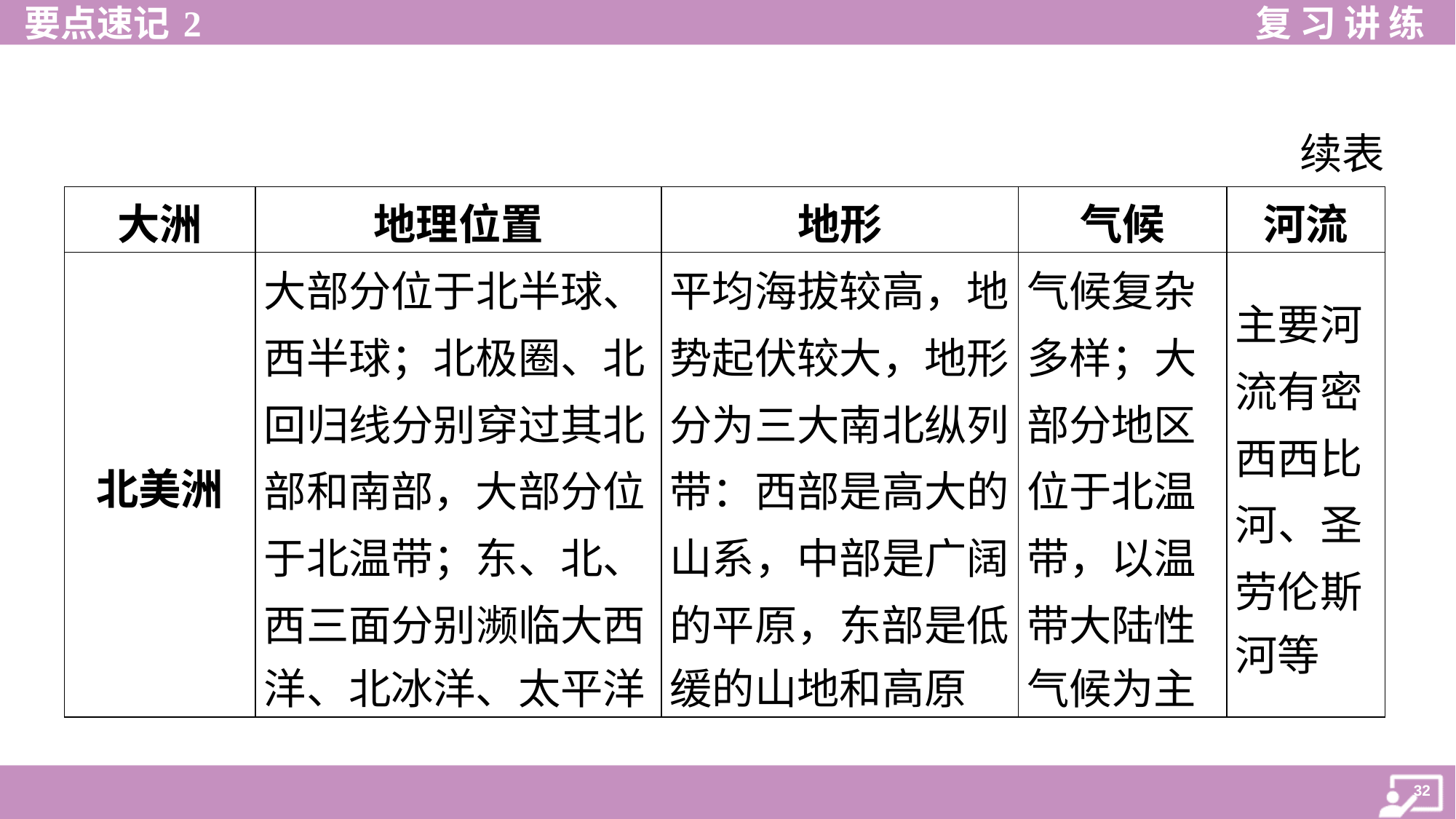

续表
| 大洲 | 地理位置 | 地形 | 气候 | 河流 |
| --- | --- | --- | --- | --- |
| 北美洲 | 大部分位于北半球、 西半球；北极圈、北 回归线分别穿过其北 部和南部，大部分位 于北温带；东、北、 西三面分别濒临大西 洋、北冰洋、太平洋 | 平均海拔较高，地 势起伏较大，地形 分为三大南北纵列 带：西部是高大的 山系，中部是广阔 的平原，东部是低 缓的山地和高原 | 气候复杂 多样；大 部分地区 位于北温 带，以温 带大陆性 气候为主 | 主要河 流有密 西西比 河、圣 劳伦斯 河等 |